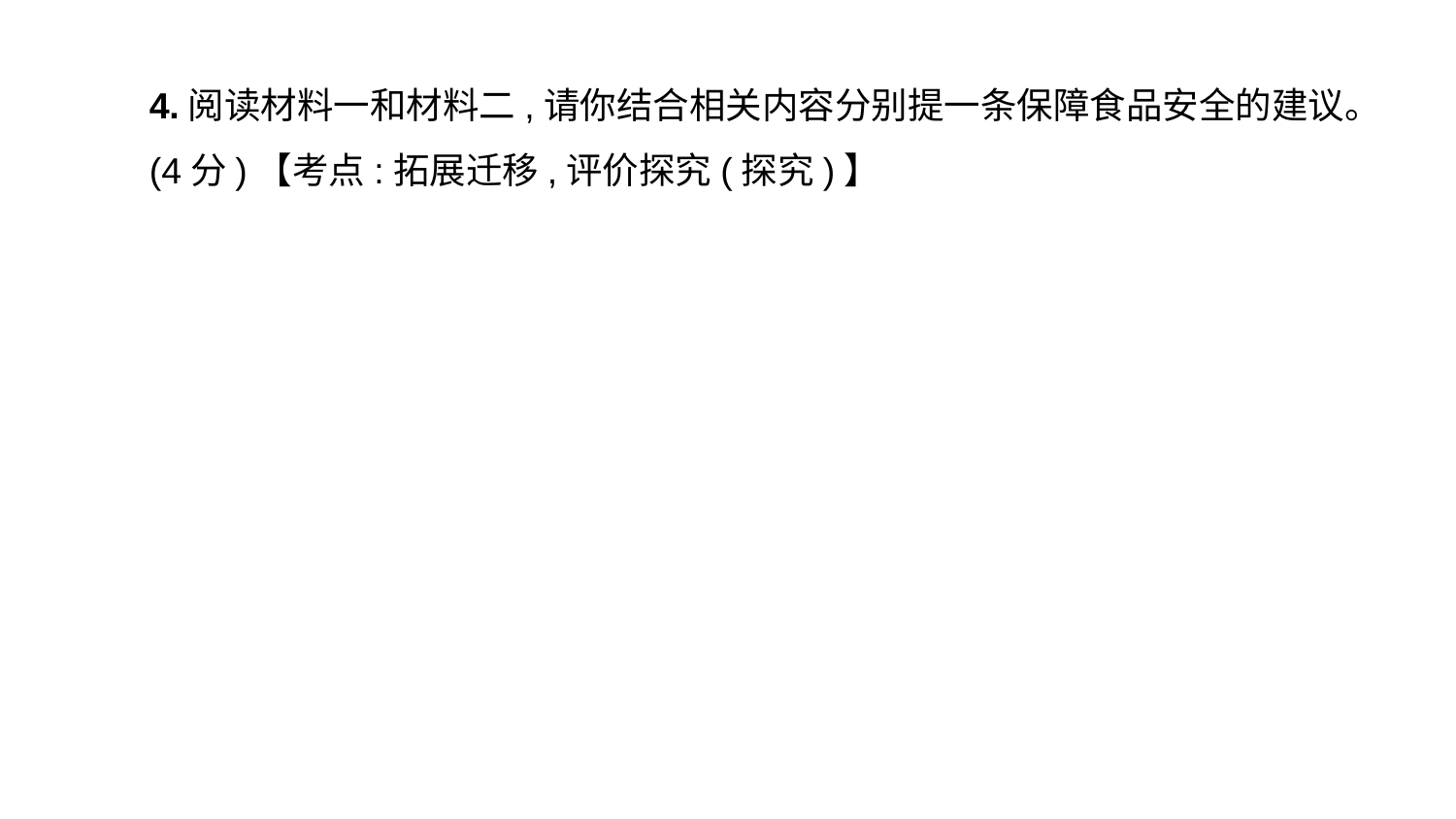

4.阅读材料一和材料二,请你结合相关内容分别提一条保障食品安全的建议。(4分)【考点:拓展迁移,评价探究(探究)】